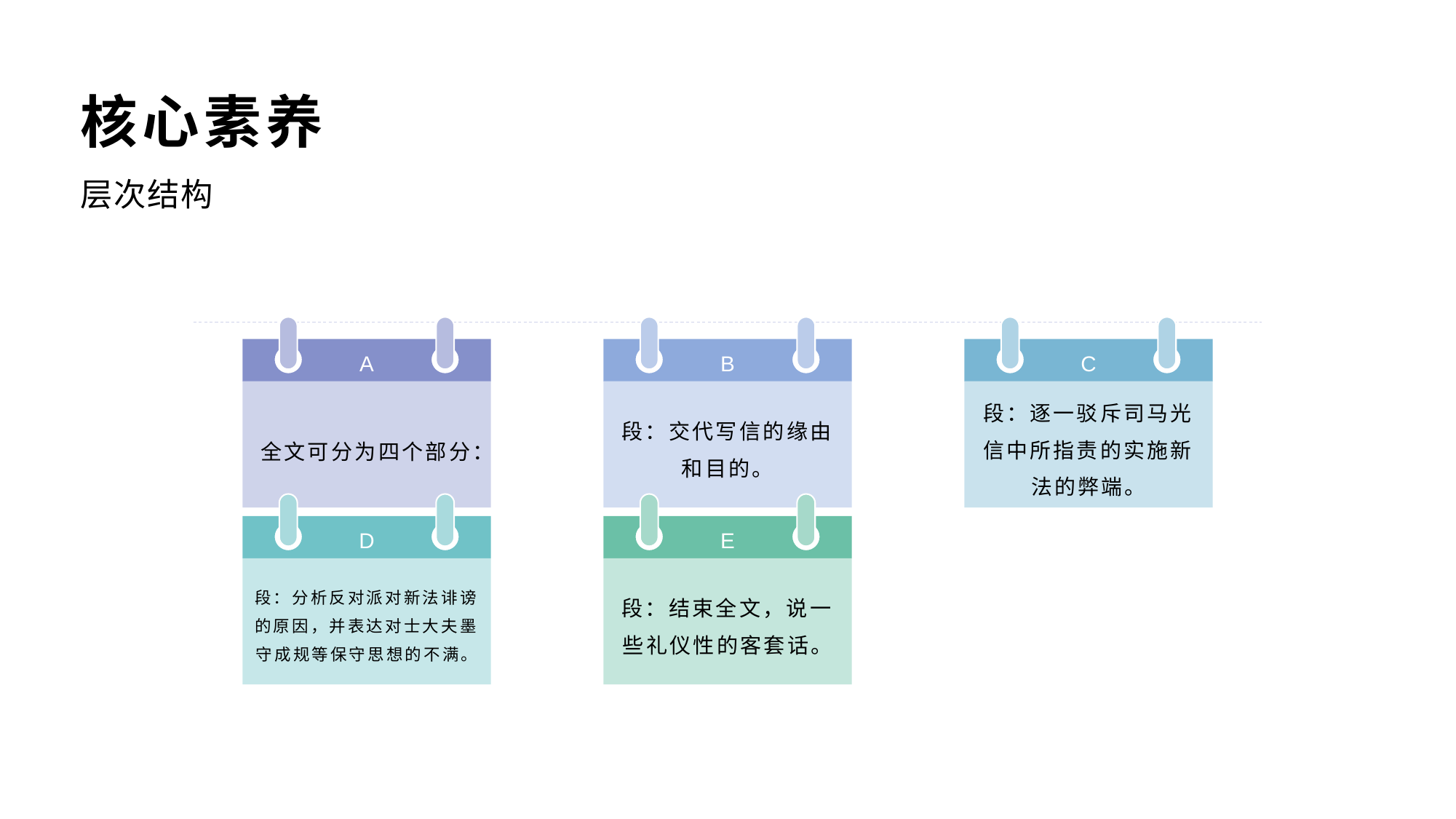

核心素养
层次结构

A
B
C

段：交代写信的缘由和目的。
段：逐一驳斥司马光信中所指责的实施新法的弊端。
全文可分为四个部分：

D
E

段：分析反对派对新法诽谤的原因，并表达对士大夫墨守成规等保守思想的不满。
段：结束全文，说一些礼仪性的客套话。